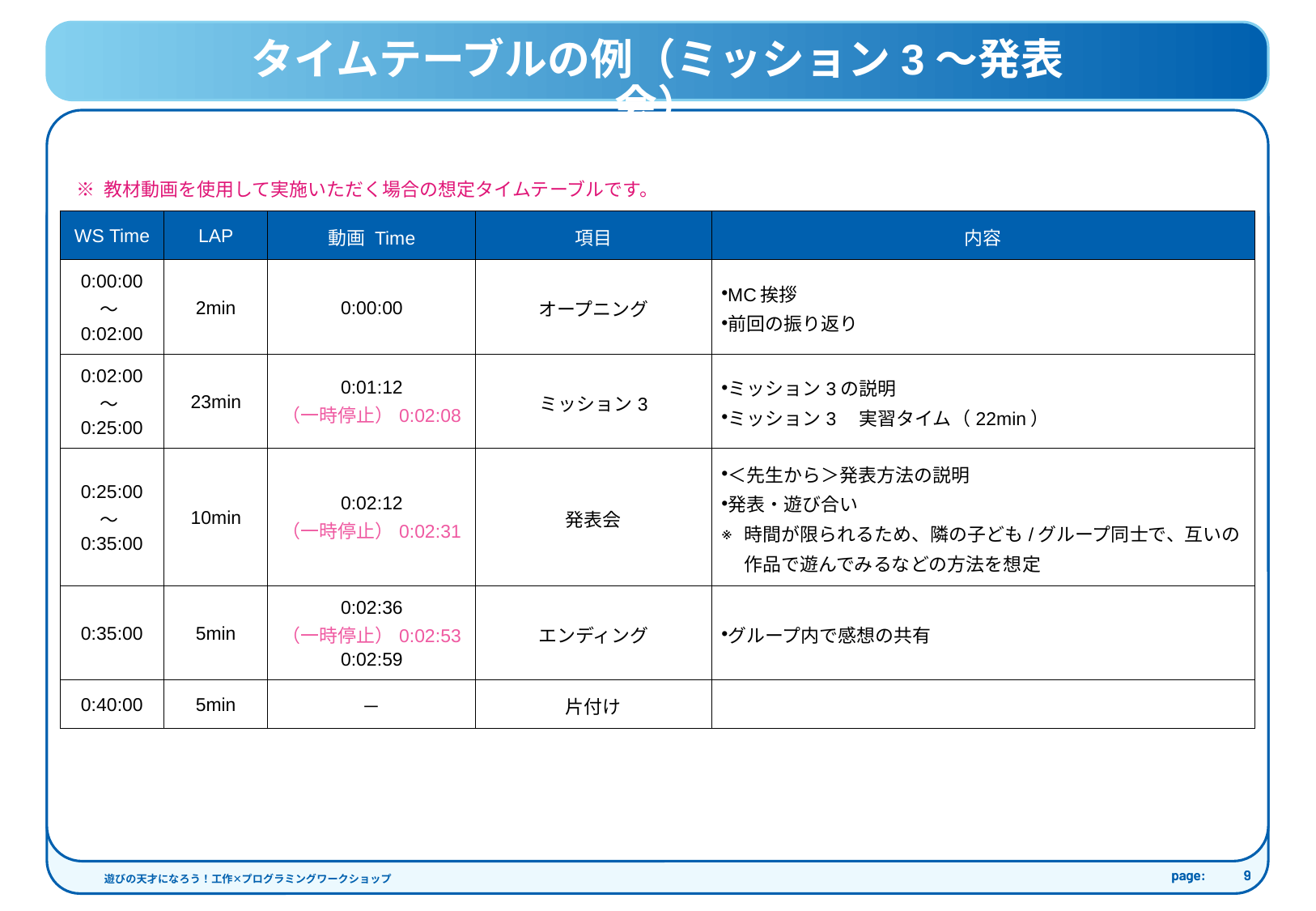

タイムテーブルの例（ミッション3～発表会）
※ 教材動画を使用して実施いただく場合の想定タイムテーブルです。
| WS Time | LAP | 動画 Time | 項目 | 内容 |
| --- | --- | --- | --- | --- |
| 0:00:00 ～0:02:00 | 2min | 0:00:00 | オープニング | MC挨拶 前回の振り返り |
| 0:02:00 ～0:25:00 | 23min | 0:01:12 （一時停止）0:02:08 | ミッション3 | ミッション3の説明 ミッション3　実習タイム（22min） |
| 0:25:00 ～0:35:00 | 10min | 0:02:12 （一時停止）0:02:31 | 発表会 | ＜先生から＞発表方法の説明 発表・遊び合い 時間が限られるため、隣の子ども/グループ同士で、互いの作品で遊んでみるなどの方法を想定 |
| 0:35:00 | 5min | 0:02:36 （一時停止）0:02:53 0:02:59 | エンディング | グループ内で感想の共有 |
| 0:40:00 | 5min | － | 片付け |  |